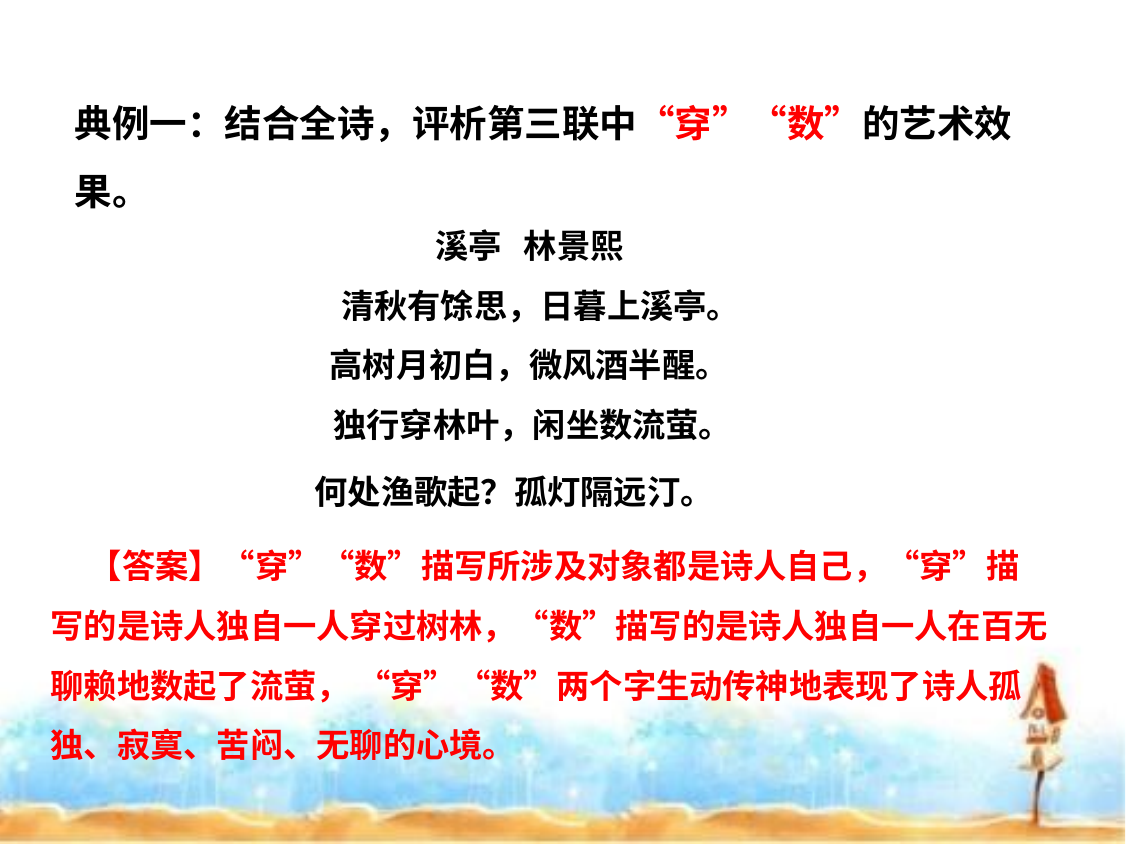

典例一：结合全诗，评析第三联中“穿”“数”的艺术效果。
溪亭   林景熙
 清秋有馀思，日暮上溪亭。
高树月初白，微风酒半醒。
独行穿林叶，闲坐数流萤。
何处渔歌起？孤灯隔远汀。
    【答案】“穿”“数”描写所涉及对象都是诗人自己，“穿”描写的是诗人独自一人穿过树林，“数”描写的是诗人独自一人在百无聊赖地数起了流萤， “穿”“数”两个字生动传神地表现了诗人孤独、寂寞、苦闷、无聊的心境。